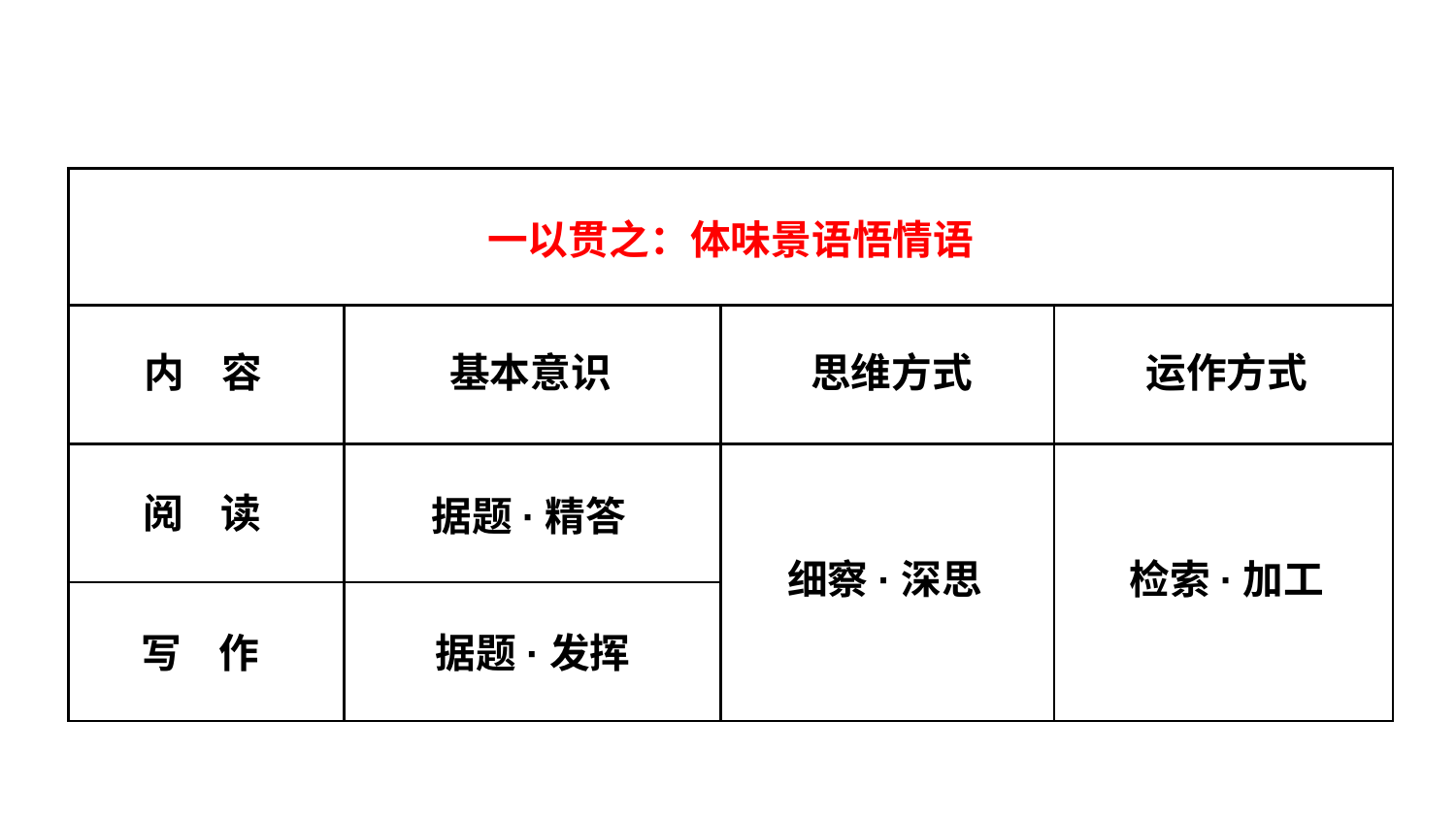

| 一以贯之：体味景语悟情语 |  |  |  |
| --- | --- | --- | --- |
|  |  |  |  |
|  |  |  |  |
|  |  |  |  |
内    容
基本意识
思维方式
运作方式
阅    读
据题·精答
细察·深思
检索·加工
写    作
据题·发挥